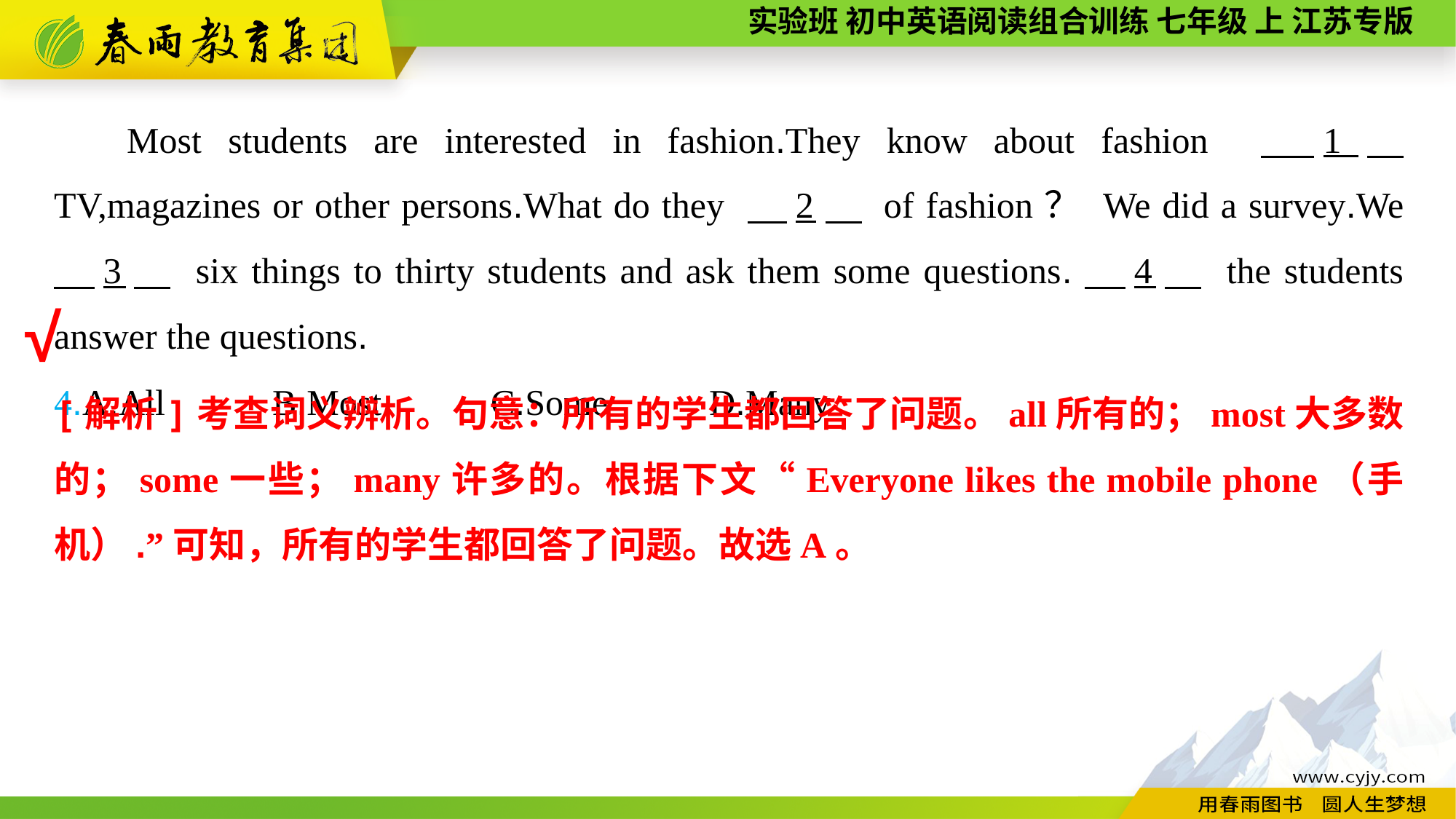

Most students are interested in fashion.They know about fashion 　1　 TV,magazines or other persons.What do they 　2　 of fashion？ We did a survey.We 　3　 six things to thirty students and ask them some questions.　4　 the students answer the questions.
4.A.All	B.Most	C.Some	D.Many
√
[解析]考查词义辨析。句意：所有的学生都回答了问题。all所有的；most大多数的；some一些；many许多的。根据下文“Everyone likes the mobile phone（手机）.”可知，所有的学生都回答了问题。故选A。